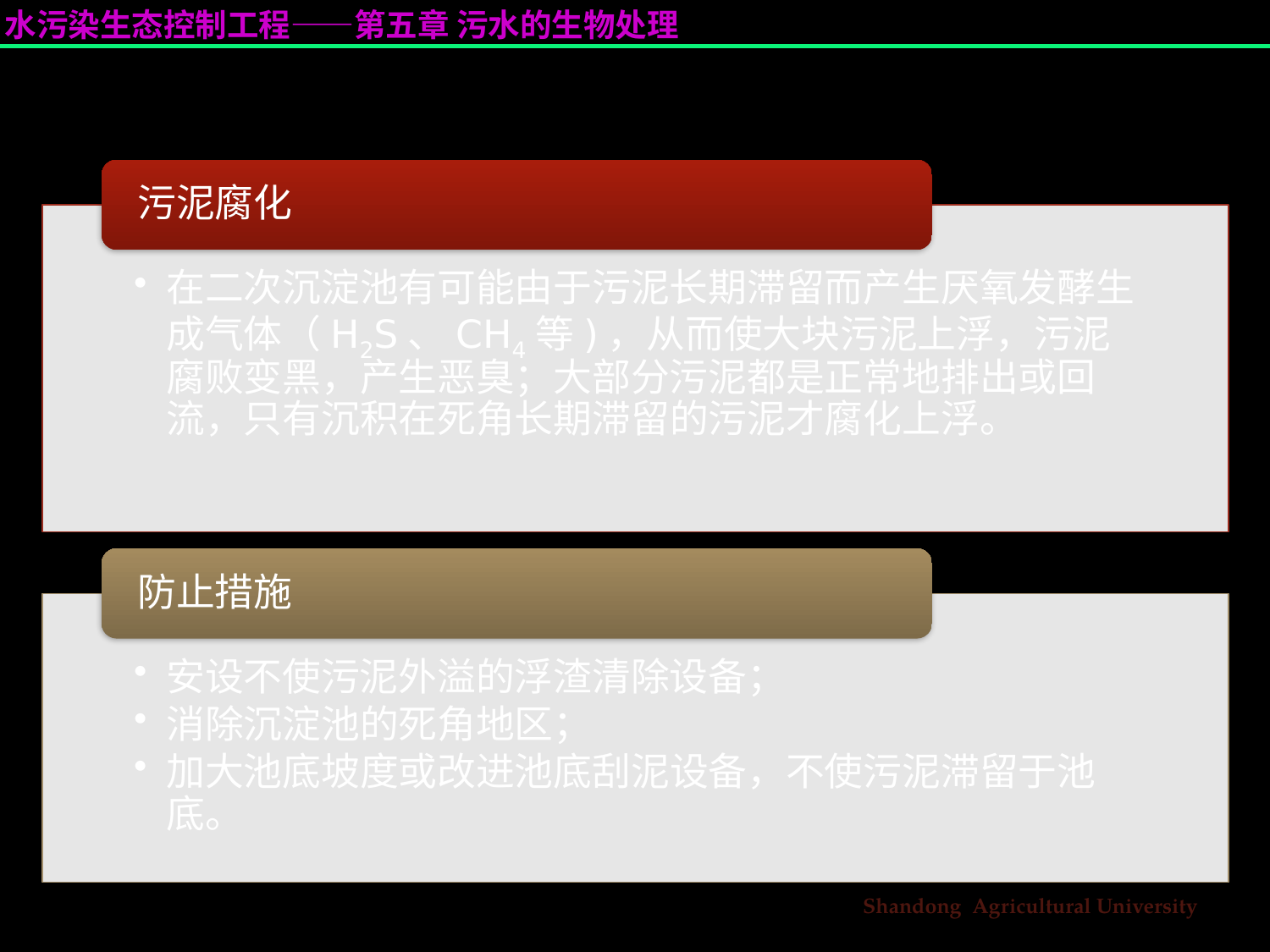

在二次沉淀池有可能由于污泥长期滞留而产生厌氧发酵生成气体（H2S、CH4等)，从而使大块污泥上浮，污泥腐败变黑，产生恶臭；大部分污泥都是正常地排出或回流，只有沉积在死角长期滞留的污泥才腐化上浮。
污泥腐化
安设不使污泥外溢的浮渣清除设备；
消除沉淀池的死角地区；
加大池底坡度或改进池底刮泥设备，不使污泥滞留于池底。
防止措施